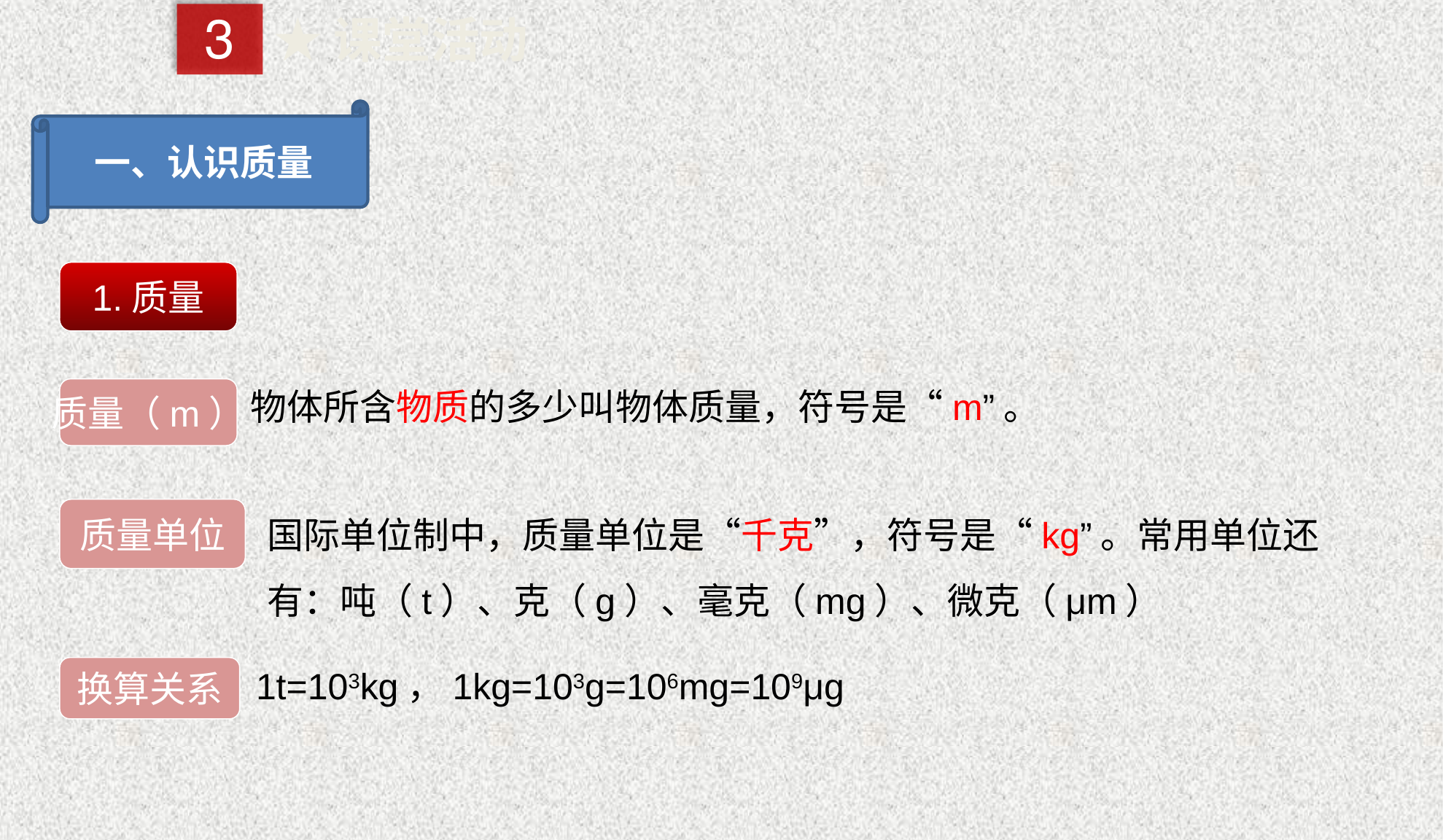

3
★课堂活动
一、认识质量
1.质量
质量（m）
物体所含物质的多少叫物体质量，符号是“m”。
国际单位制中，质量单位是“千克”，符号是“kg”。常用单位还有：吨（t）、克（g）、毫克（mg）、微克（μm）
质量单位
换算关系
1t=103kg，1kg=103g=106mg=109μg